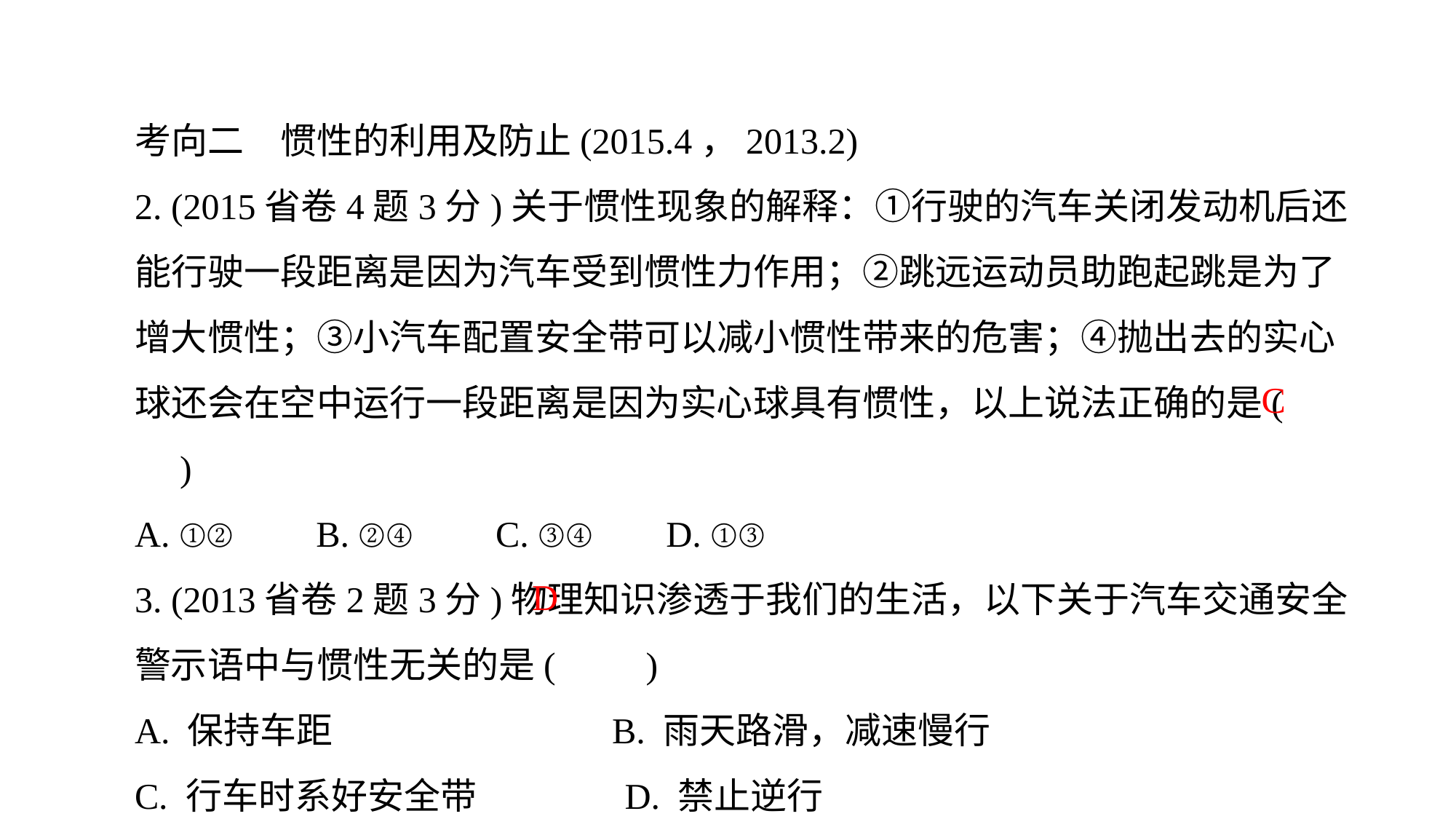

考向二　惯性的利用及防止(2015.4，2013.2)
2. (2015省卷4题3分)关于惯性现象的解释：①行驶的汽车关闭发动机后还能行驶一段距离是因为汽车受到惯性力作用；②跳远运动员助跑起跳是为了增大惯性；③小汽车配置安全带可以减小惯性带来的危害；④抛出去的实心球还会在空中运行一段距离是因为实心球具有惯性，以上说法正确的是(　　)A. ①②         B. ②④         C. ③④        D. ①③3. (2013省卷2题3分)物理知识渗透于我们的生活，以下关于汽车交通安全警示语中与惯性无关的是(　　)A. 保持车距                                 B. 雨天路滑，减速慢行
C. 行车时系好安全带                 D. 禁止逆行
C
D